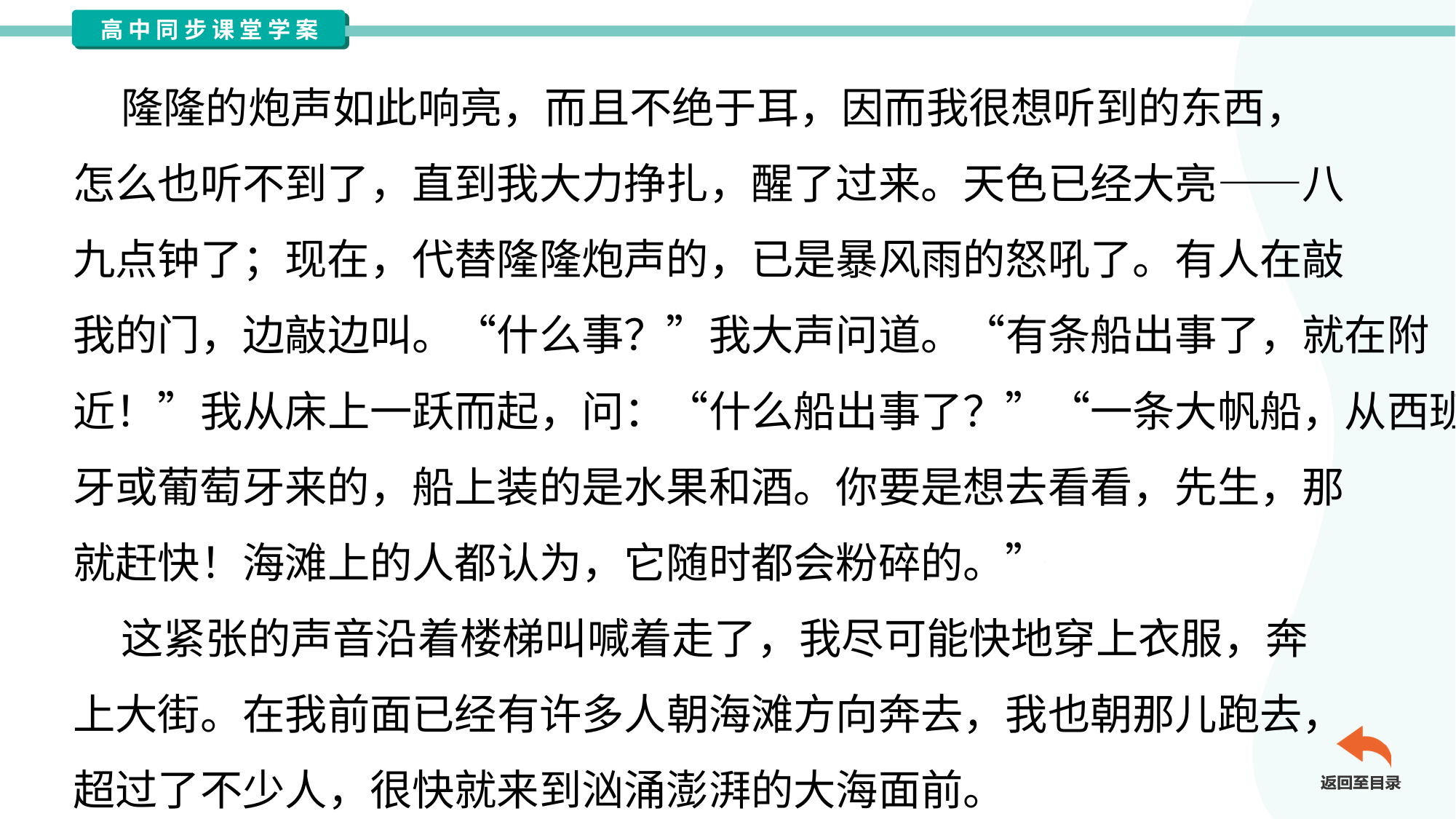

隆隆的炮声如此响亮，而且不绝于耳，因而我很想听到的东西，
怎么也听不到了，直到我大力挣扎，醒了过来。天色已经大亮——八
九点钟了；现在，代替隆隆炮声的，已是暴风雨的怒吼了。有人在敲
我的门，边敲边叫。“什么事？”我大声问道。“有条船出事了，就在附
近！”我从床上一跃而起，问：“什么船出事了？”“一条大帆船，从西班
牙或葡萄牙来的，船上装的是水果和酒。你要是想去看看，先生，那
就赶快！海滩上的人都认为，它随时都会粉碎的。”
    这紧张的声音沿着楼梯叫喊着走了，我尽可能快地穿上衣服，奔
上大街。在我前面已经有许多人朝海滩方向奔去，我也朝那儿跑去，
超过了不少人，很快就来到汹涌澎湃的大海面前。